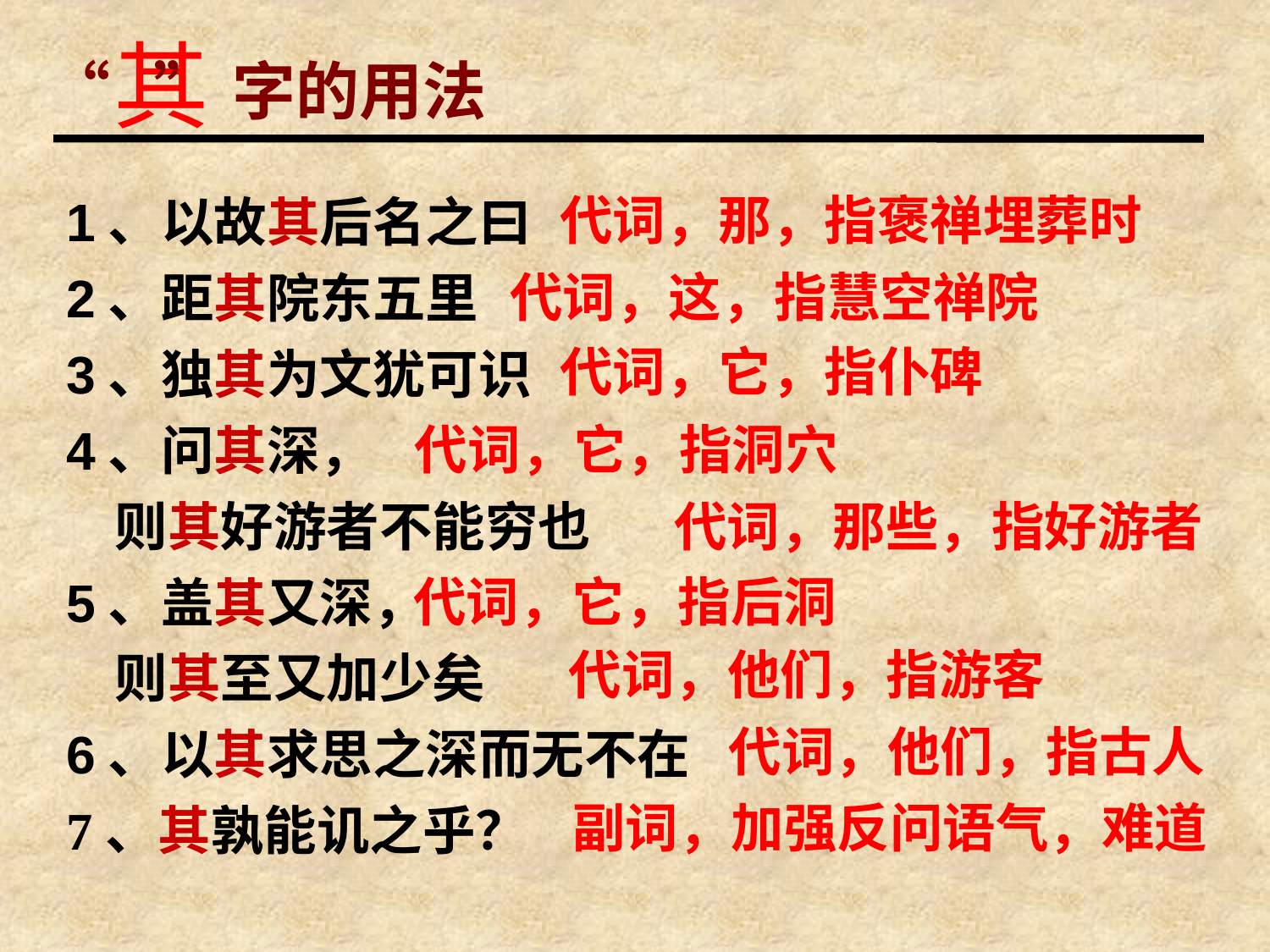

其
“   ”字的用法

代词，那，指褒禅埋葬时
1、以故其后名之曰
2、距其院东五里
3、独其为文犹可识
4、问其深，
   则其好游者不能穷也
5、盖其又深，
   则其至又加少矣
6、以其求思之深而无不在
7、其孰能讥之乎？
代词，这，指慧空禅院
代词，它，指仆碑
   代词，它，指洞穴
代词，那些，指好游者
代词，它，指后洞
代词，他们，指游客
代词，他们，指古人
副词，加强反问语气，难道